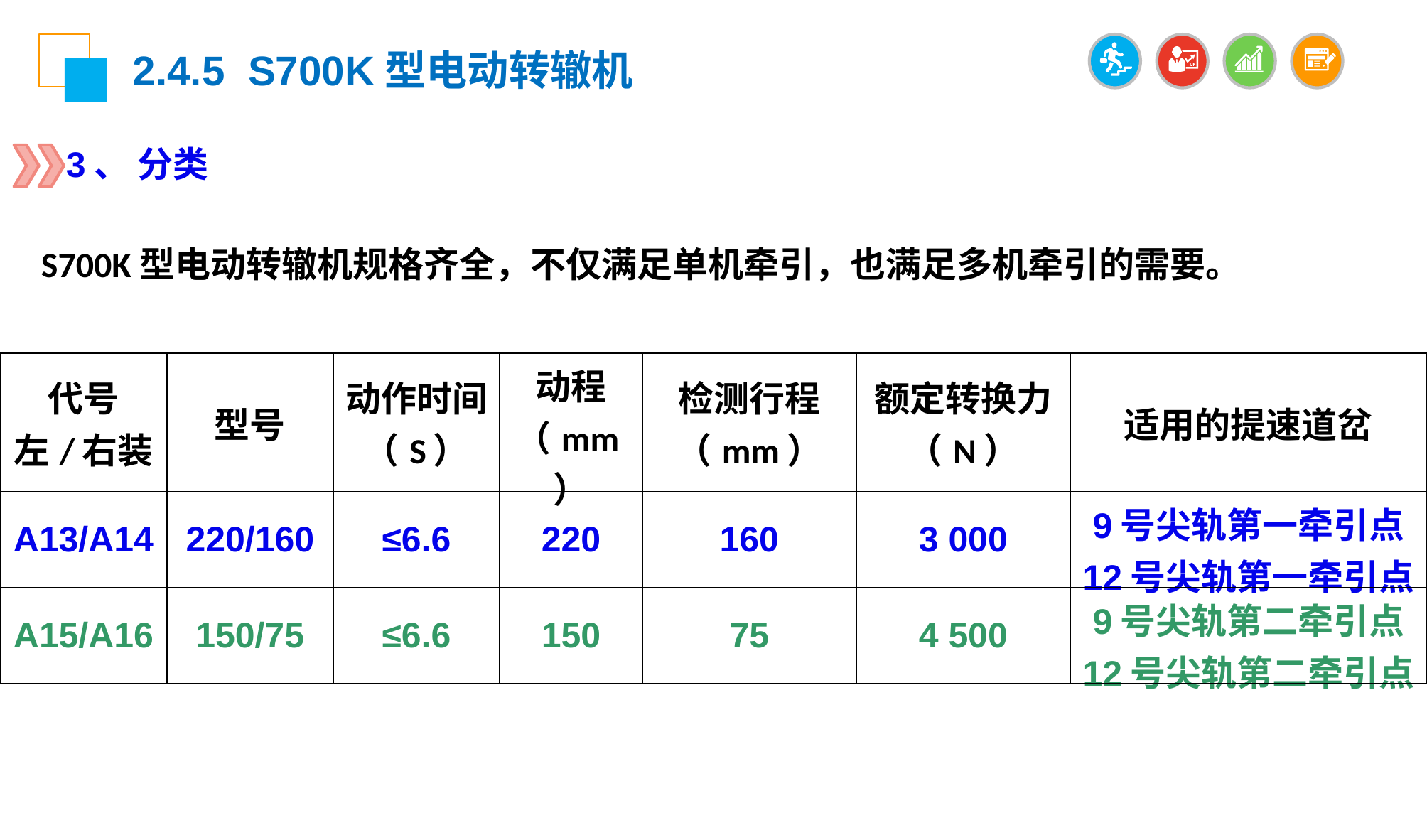

2.4.5  S700K型电动转辙机
3、 分类

S700K型电动转辙机规格齐全，不仅满足单机牵引，也满足多机牵引的需要。
| 代号 左/右装 | 型号 | 动作时间（S） | 动程 （mm） | 检测行程（mm） | 额定转换力 （N） | 适用的提速道岔 |
| --- | --- | --- | --- | --- | --- | --- |
| A13/A14 | 220/160 | ≤6.6 | 220 | 160 | 3 000 | 9号尖轨第一牵引点 12号尖轨第一牵引点 |
| A15/A16 | 150/75 | ≤6.6 | 150 | 75 | 4 500 | 9号尖轨第二牵引点 12号尖轨第二牵引点 |